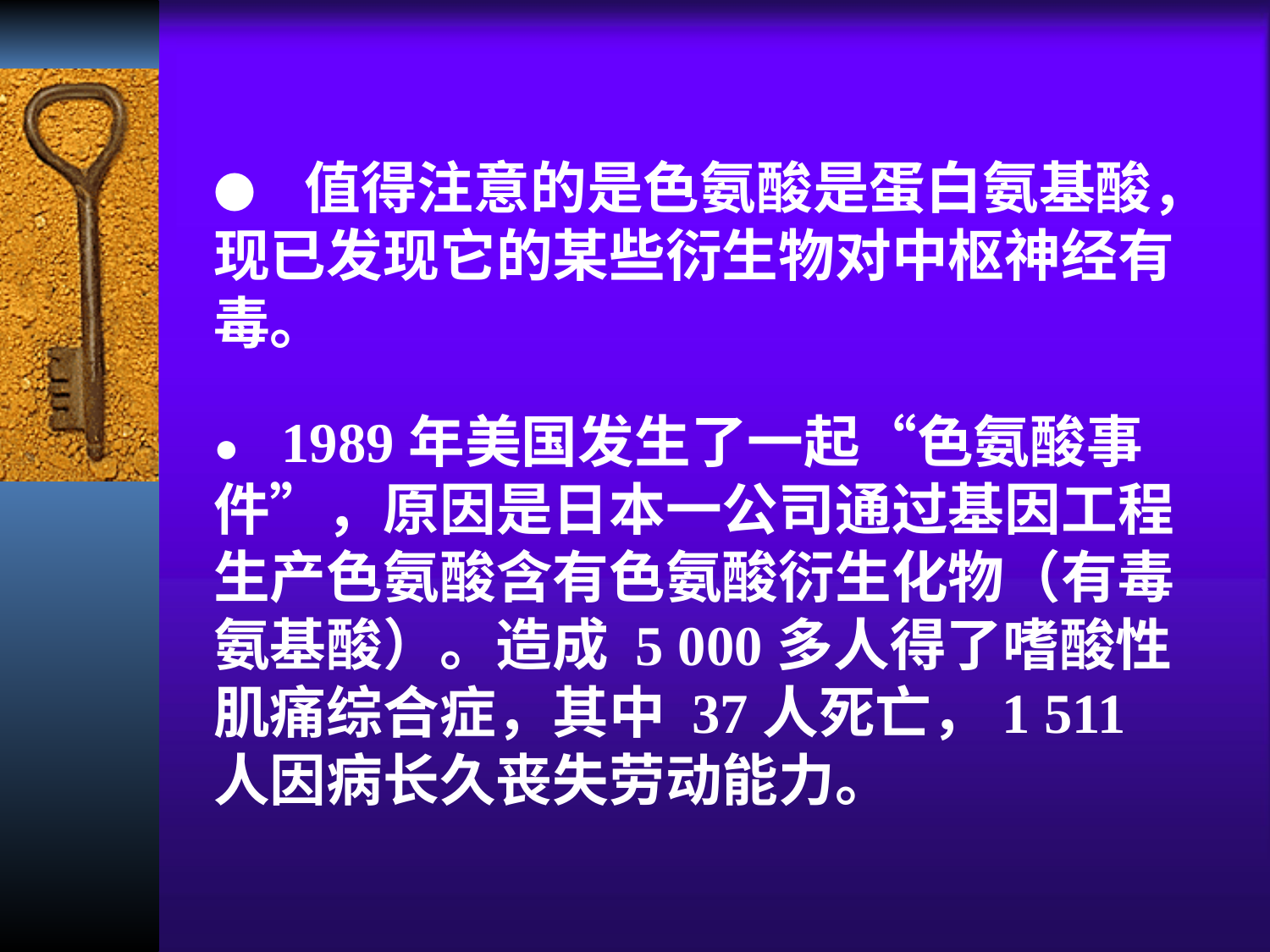

●    值得注意的是色氨酸是蛋白氨基酸，现已发现它的某些衍生物对中枢神经有毒。

●    1989年美国发生了一起“色氨酸事件”，原因是日本一公司通过基因工程生产色氨酸含有色氨酸衍生化物（有毒氨基酸）。造成 5 000多人得了嗜酸性肌痛综合症，其中 37人死亡，1 511人因病长久丧失劳动能力。